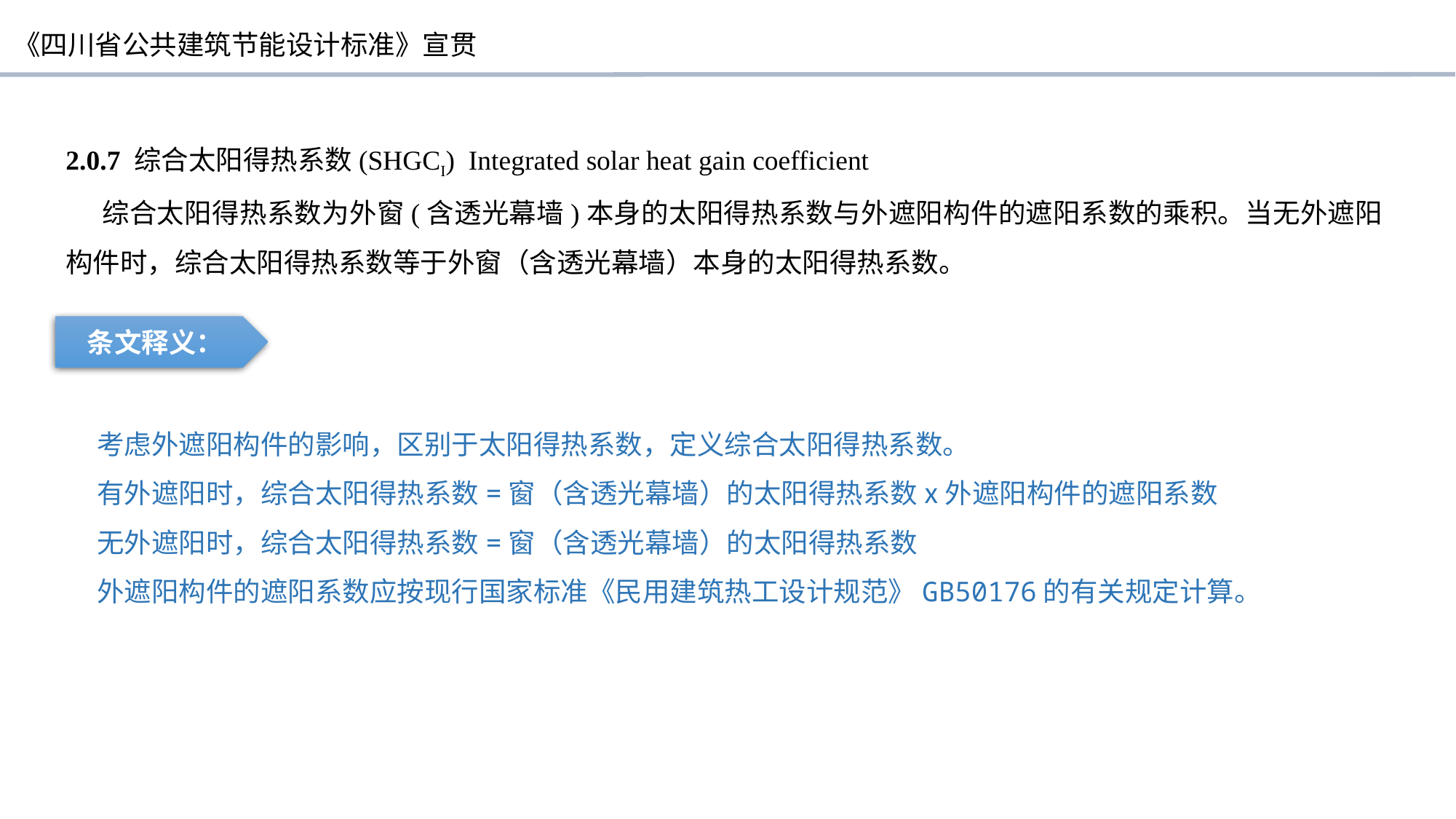

2.0.7 综合太阳得热系数(SHGCI)  Integrated solar heat gain coefficient
综合太阳得热系数为外窗(含透光幕墙)本身的太阳得热系数与外遮阳构件的遮阳系数的乘积。当无外遮阳构件时，综合太阳得热系数等于外窗（含透光幕墙）本身的太阳得热系数。
条文释义：
考虑外遮阳构件的影响，区别于太阳得热系数，定义综合太阳得热系数。
有外遮阳时，综合太阳得热系数=窗（含透光幕墙）的太阳得热系数ⅹ外遮阳构件的遮阳系数
无外遮阳时，综合太阳得热系数=窗（含透光幕墙）的太阳得热系数
外遮阳构件的遮阳系数应按现行国家标准《民用建筑热工设计规范》GB50176的有关规定计算。